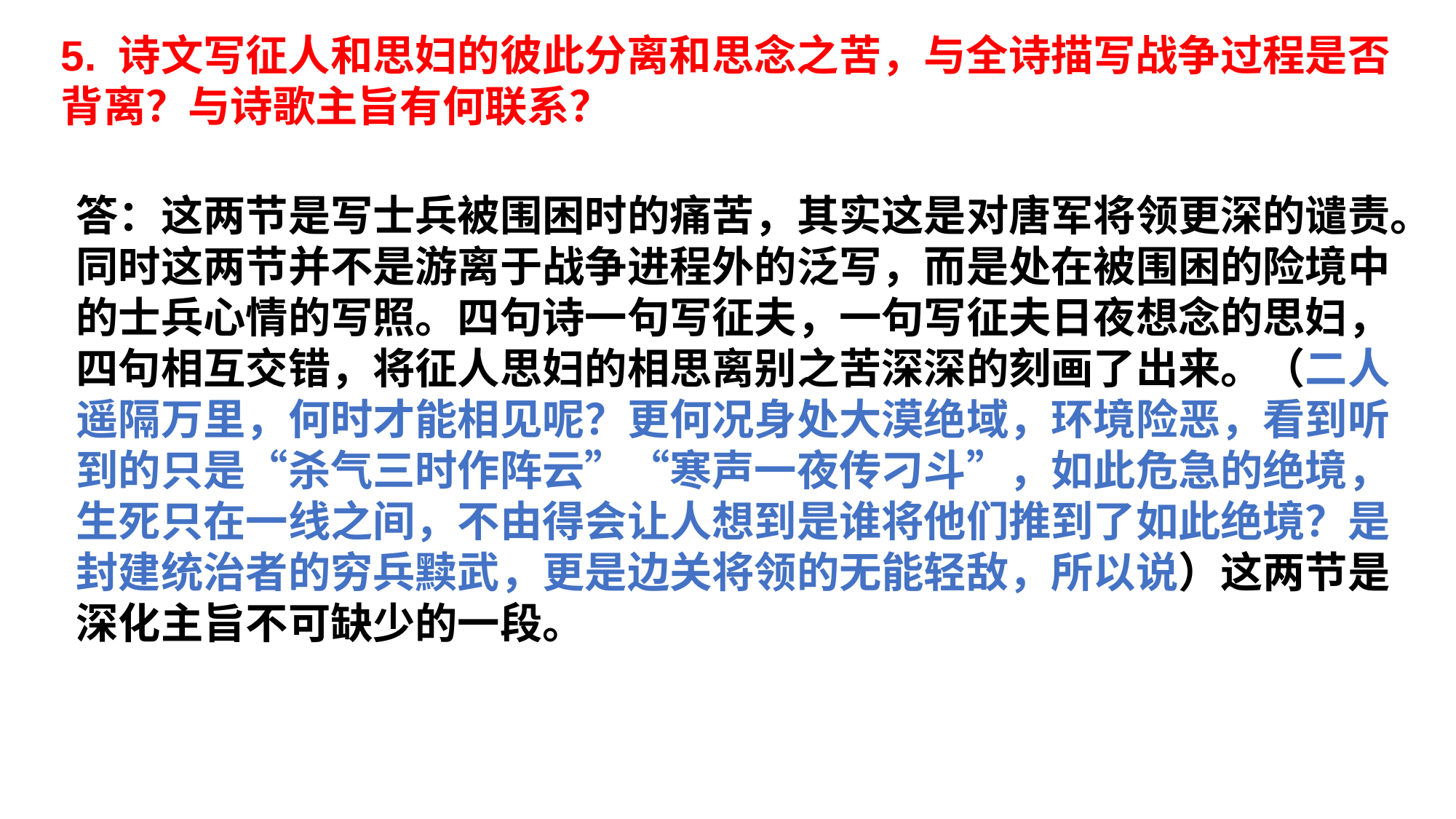

5. 诗文写征人和思妇的彼此分离和思念之苦，与全诗描写战争过程是否背离？与诗歌主旨有何联系？

答：这两节是写士兵被围困时的痛苦，其实这是对唐军将领更深的谴责。同时这两节并不是游离于战争进程外的泛写，而是处在被围困的险境中的士兵心情的写照。四句诗一句写征夫，一句写征夫日夜想念的思妇，四句相互交错，将征人思妇的相思离别之苦深深的刻画了出来。（二人遥隔万里，何时才能相见呢？更何况身处大漠绝域，环境险恶，看到听到的只是“杀气三时作阵云”“寒声一夜传刁斗”，如此危急的绝境，生死只在一线之间，不由得会让人想到是谁将他们推到了如此绝境？是封建统治者的穷兵黩武，更是边关将领的无能轻敌，所以说）这两节是深化主旨不可缺少的一段。